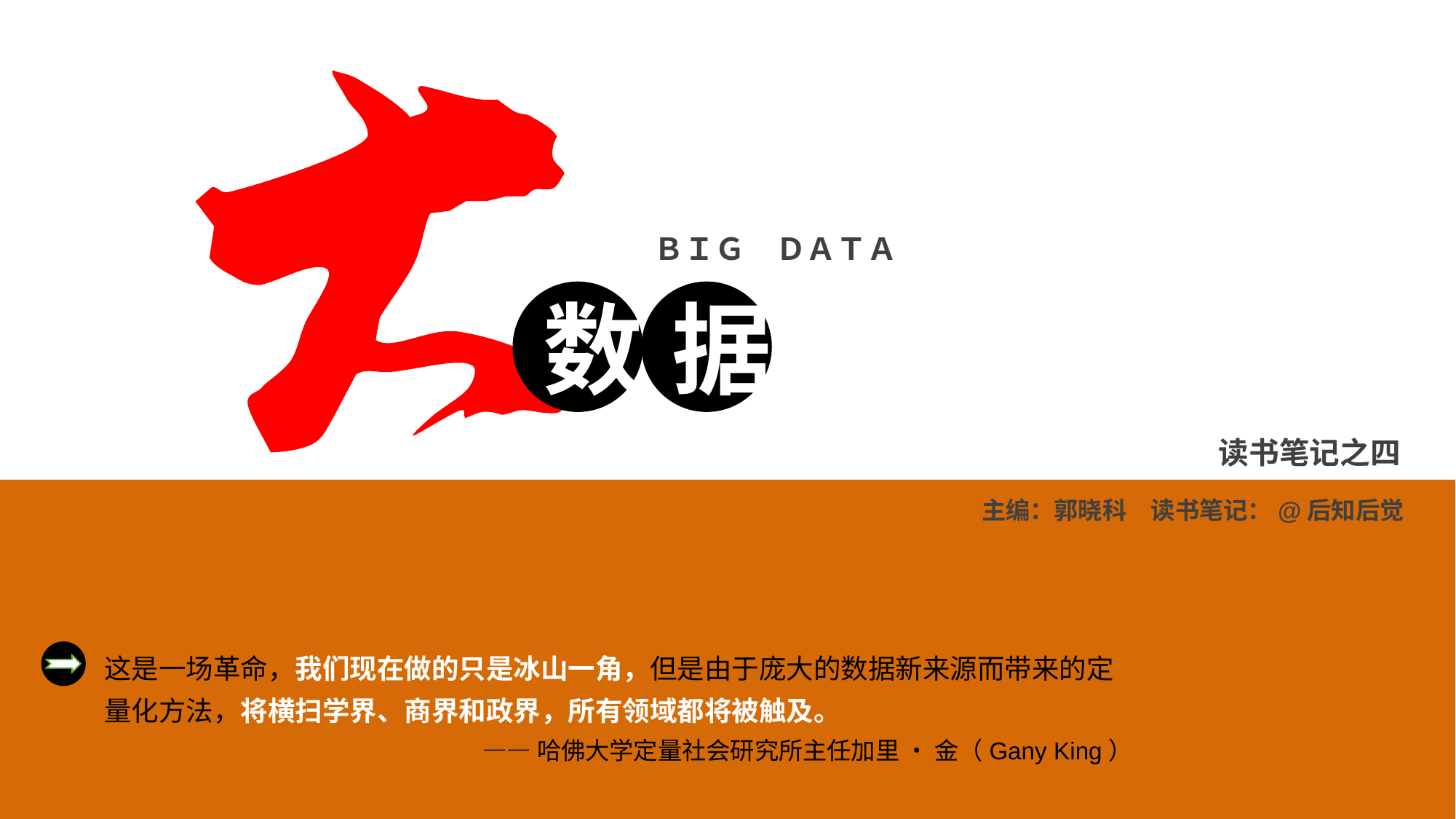

ＢＩＧ　ＤＡＴＡ
数
据
读书笔记之四

主编：郭晓科　读书笔记：@后知后觉
这是一场革命，我们现在做的只是冰山一角，但是由于庞大的数据新来源而带来的定量化方法，将横扫学界、商界和政界，所有领域都将被触及。
——哈佛大学定量社会研究所主任加里 • 金（Gany King）